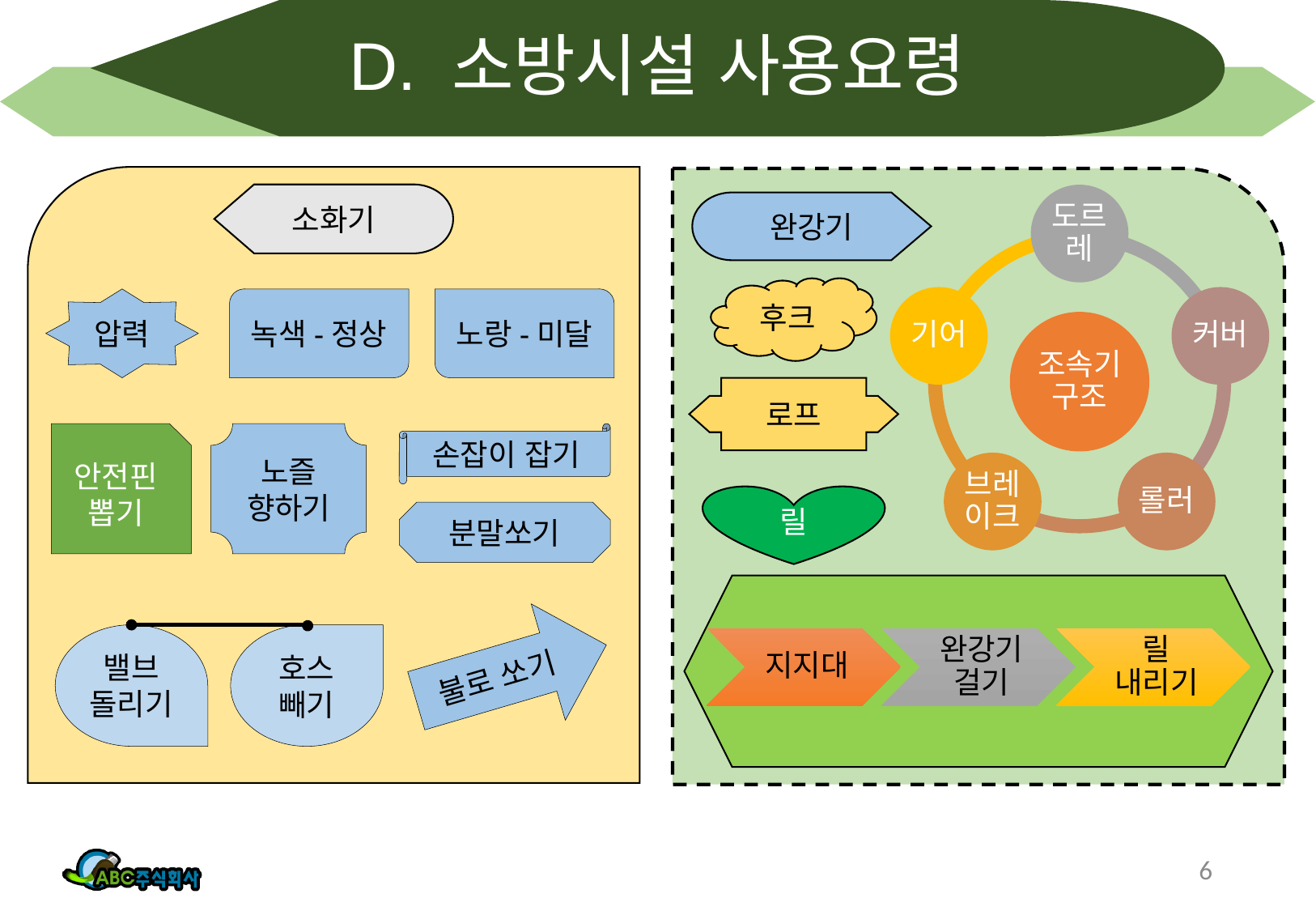

# D. 소방시설 사용요령

소화기
조속기
구조
도르레
커버
롤러
브레이크
기어
완강기
후크
압력
녹색-정상
노랑-미달
로프
노즐
향하기
손잡이 잡기
안전핀
뽑기
릴
분말쏘기

지지대
완강기
걸기
릴
내리기
불로 쏘기

호스
빼기
밸브
돌리기
6